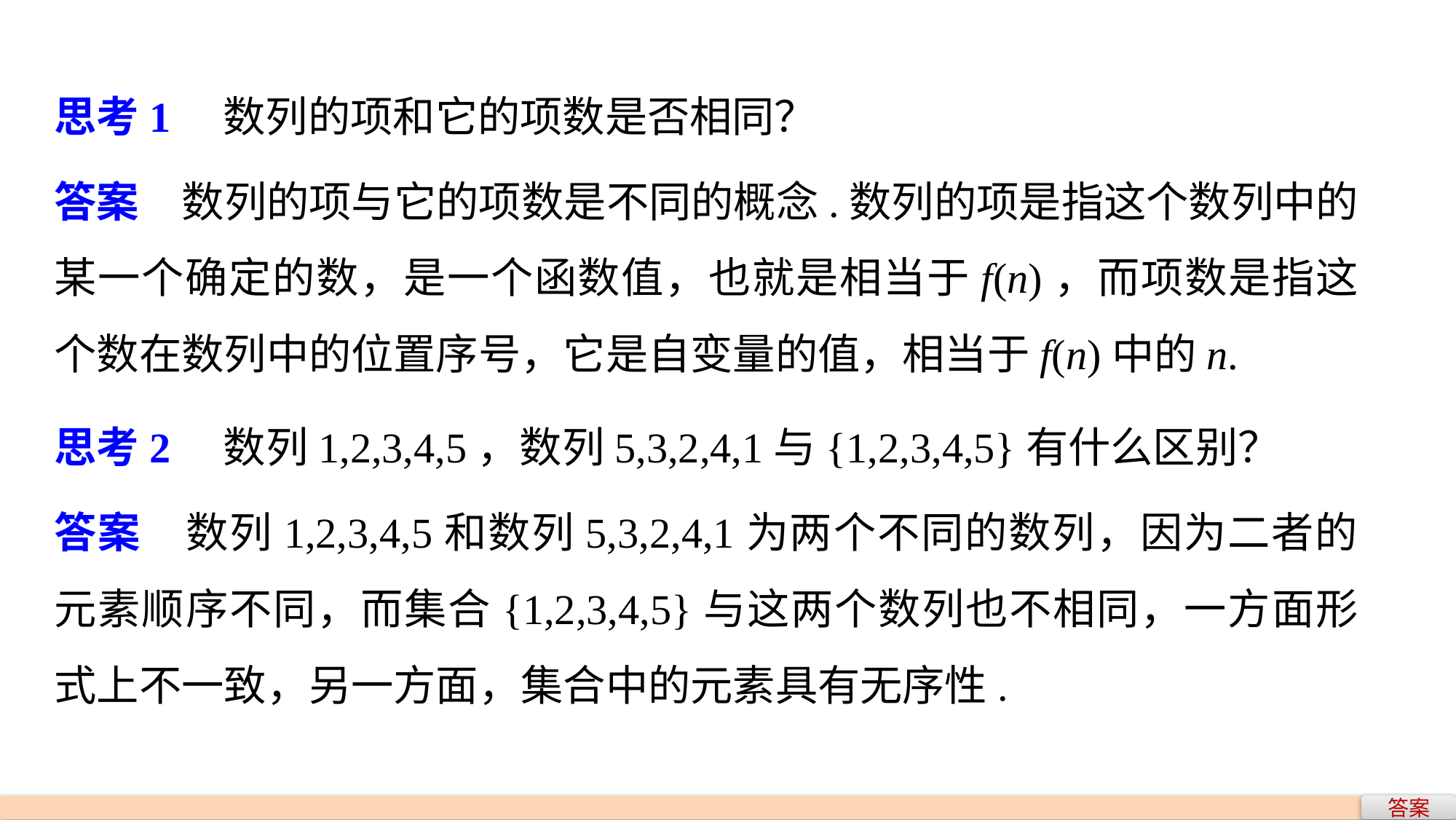

思考1　数列的项和它的项数是否相同？
答案　数列的项与它的项数是不同的概念.数列的项是指这个数列中的某一个确定的数，是一个函数值，也就是相当于f(n)，而项数是指这个数在数列中的位置序号，它是自变量的值，相当于f(n)中的n.
思考2　数列1,2,3,4,5，数列5,3,2,4,1与{1,2,3,4,5}有什么区别？
答案　数列1,2,3,4,5和数列5,3,2,4,1为两个不同的数列，因为二者的元素顺序不同，而集合{1,2,3,4,5}与这两个数列也不相同，一方面形式上不一致，另一方面，集合中的元素具有无序性.
答案